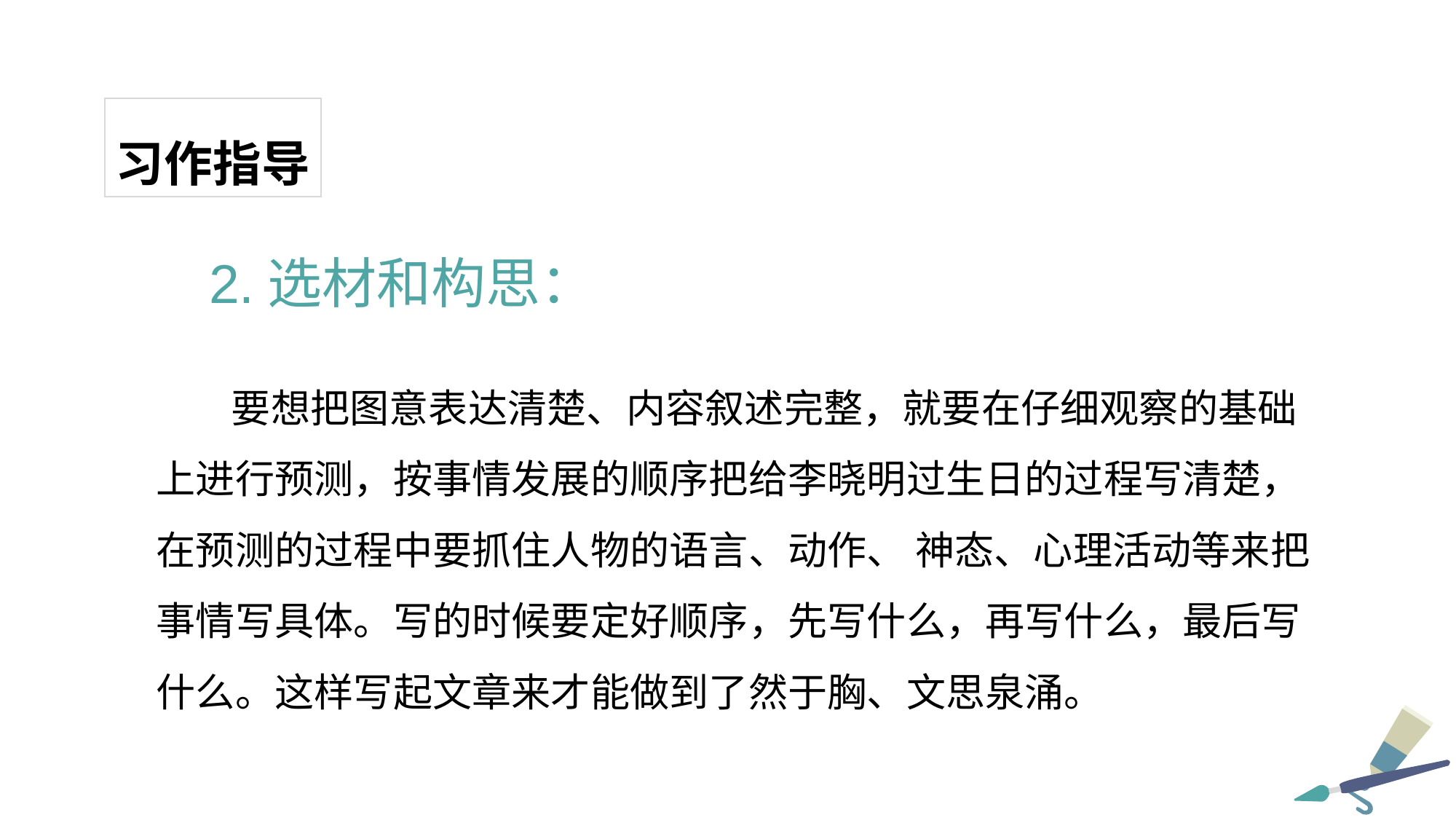

习作指导
2.选材和构思：
要想把图意表达清楚、内容叙述完整，就要在仔细观察的基础上进行预测，按事情发展的顺序把给李晓明过生日的过程写清楚，在预测的过程中要抓住人物的语言、动作、 神态、心理活动等来把事情写具体。写的时候要定好顺序，先写什么，再写什么，最后写什么。这样写起文章来才能做到了然于胸、文思泉涌。